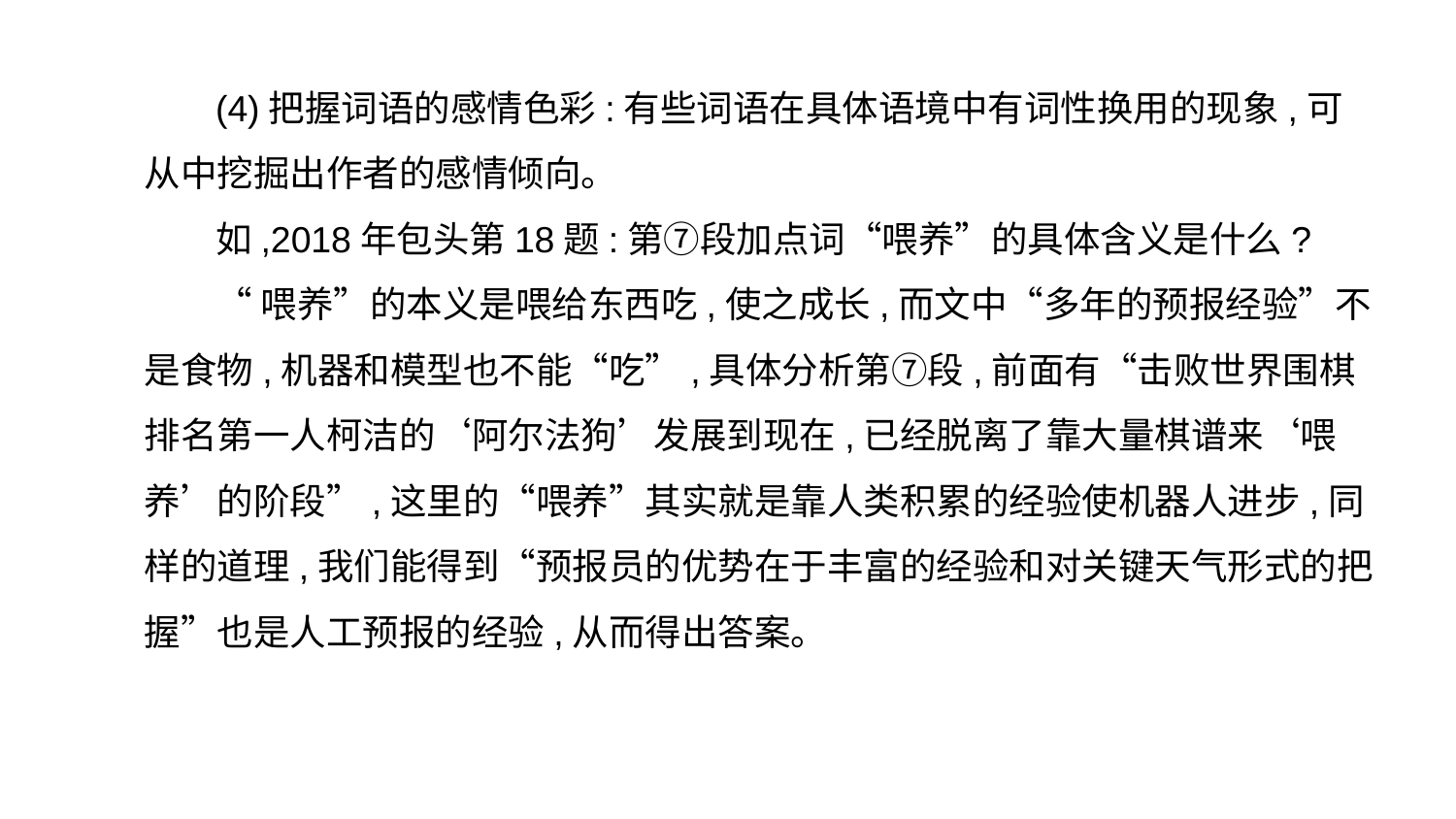

(4)把握词语的感情色彩:有些词语在具体语境中有词性换用的现象,可从中挖掘出作者的感情倾向。
如,2018年包头第18题:第⑦段加点词“喂养”的具体含义是什么?
“喂养”的本义是喂给东西吃,使之成长,而文中“多年的预报经验”不是食物,机器和模型也不能“吃”,具体分析第⑦段,前面有“击败世界围棋排名第一人柯洁的‘阿尔法狗’发展到现在,已经脱离了靠大量棋谱来‘喂养’的阶段”,这里的“喂养”其实就是靠人类积累的经验使机器人进步,同样的道理,我们能得到“预报员的优势在于丰富的经验和对关键天气形式的把握”也是人工预报的经验,从而得出答案。